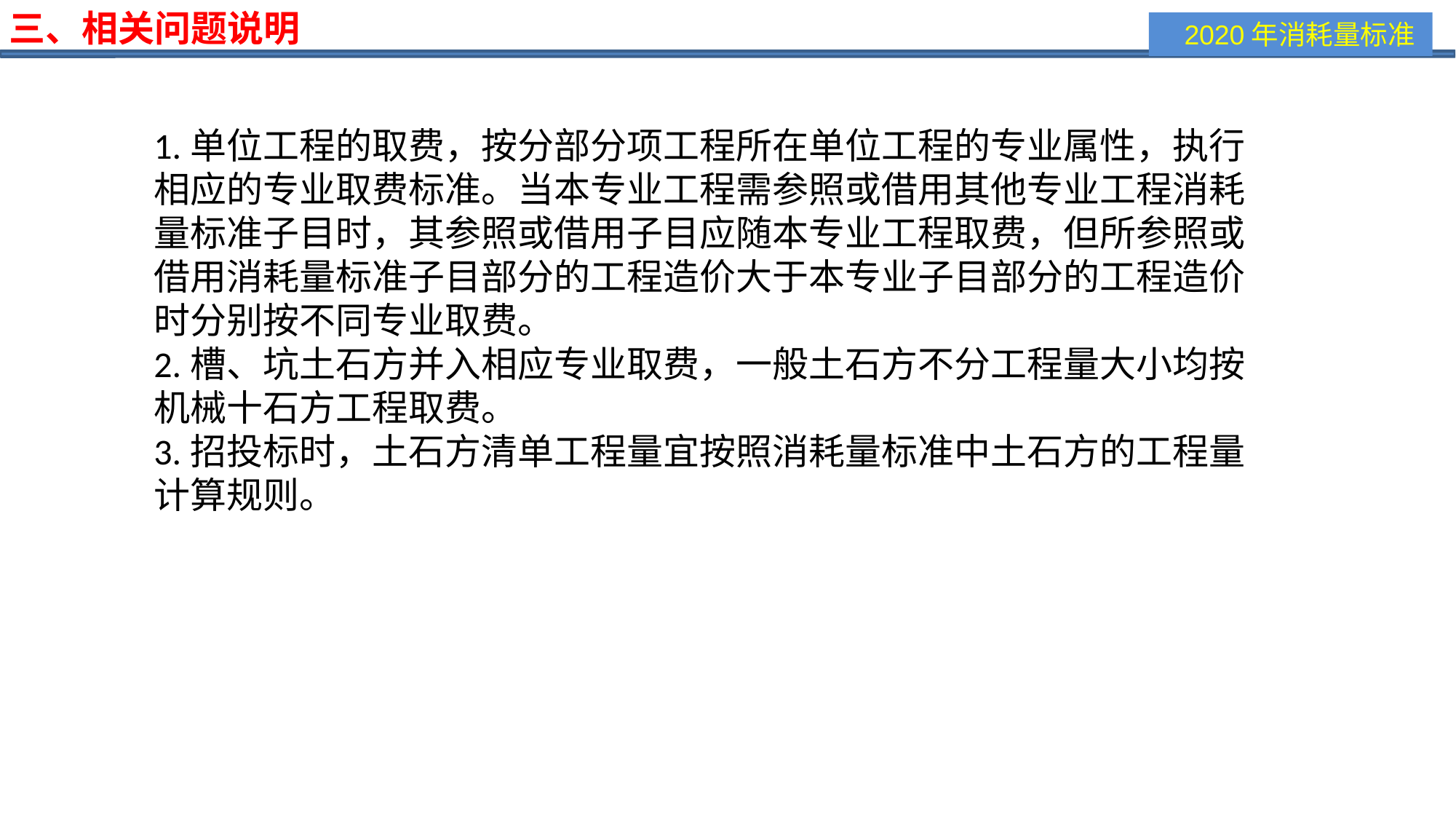

三、相关问题说明
1.单位工程的取费，按分部分项工程所在单位工程的专业属性，执行相应的专业取费标准。当本专业工程需参照或借用其他专业工程消耗量标准子目时，其参照或借用子目应随本专业工程取费，但所参照或借用消耗量标准子目部分的工程造价大于本专业子目部分的工程造价时分别按不同专业取费。
2.槽、坑土石方并入相应专业取费，一般土石方不分工程量大小均按机械十石方工程取费。
3.招投标时，土石方清单工程量宜按照消耗量标准中土石方的工程量计算规则。